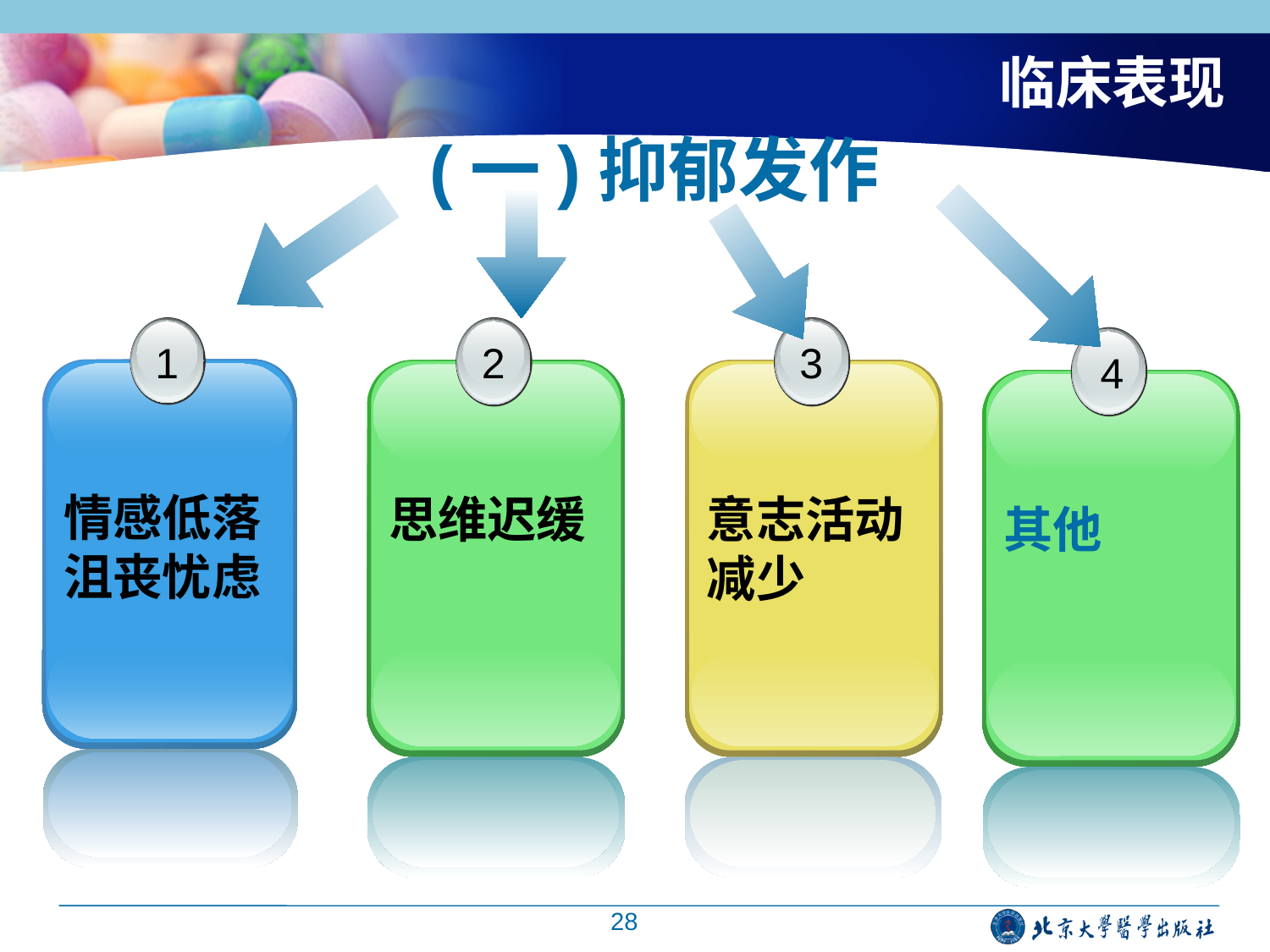

# 临床表现
(一)抑郁发作

1

情感低落
沮丧忧虑

2

思维迟缓

3

意志活动减少

4

其他

28